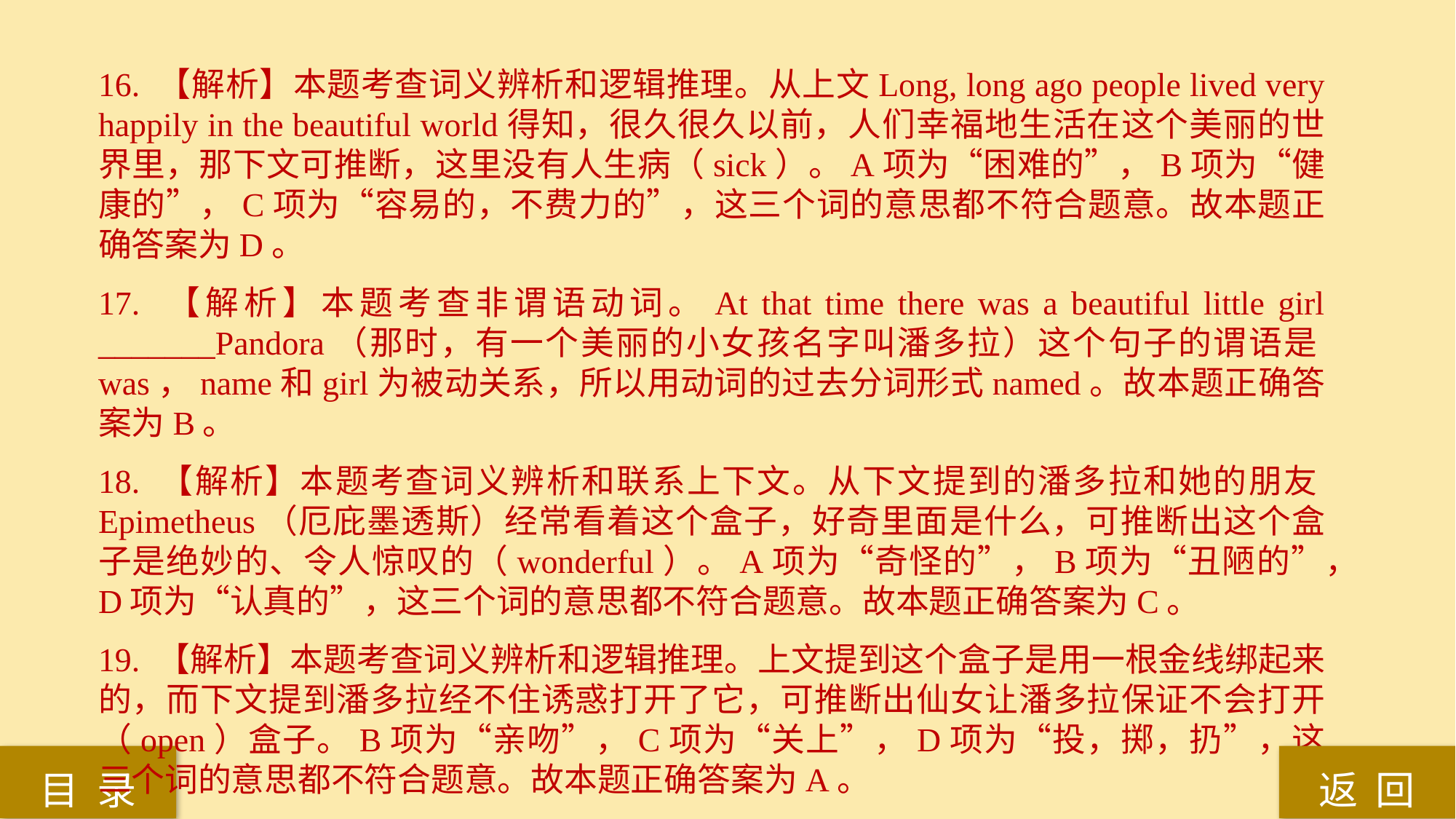

16. 【解析】本题考查词义辨析和逻辑推理。从上文Long, long ago people lived very happily in the beautiful world得知，很久很久以前，人们幸福地生活在这个美丽的世界里，那下文可推断，这里没有人生病（sick）。A项为“困难的”，B项为“健康的”，C项为“容易的，不费力的”，这三个词的意思都不符合题意。故本题正确答案为D。
17. 【解析】本题考查非谓语动词。At that time there was a beautiful little girl _______Pandora（那时，有一个美丽的小女孩名字叫潘多拉）这个句子的谓语是was，name和girl为被动关系，所以用动词的过去分词形式named。故本题正确答案为B。
18. 【解析】本题考查词义辨析和联系上下文。从下文提到的潘多拉和她的朋友Epimetheus（厄庇墨透斯）经常看着这个盒子，好奇里面是什么，可推断出这个盒子是绝妙的、令人惊叹的（wonderful）。A项为“奇怪的”，B项为“丑陋的”，D项为“认真的”，这三个词的意思都不符合题意。故本题正确答案为C。
19. 【解析】本题考查词义辨析和逻辑推理。上文提到这个盒子是用一根金线绑起来的，而下文提到潘多拉经不住诱惑打开了它，可推断出仙女让潘多拉保证不会打开（open）盒子。B项为“亲吻”，C项为“关上”，D项为“投，掷，扔”，这三个词的意思都不符合题意。故本题正确答案为A。
返  回